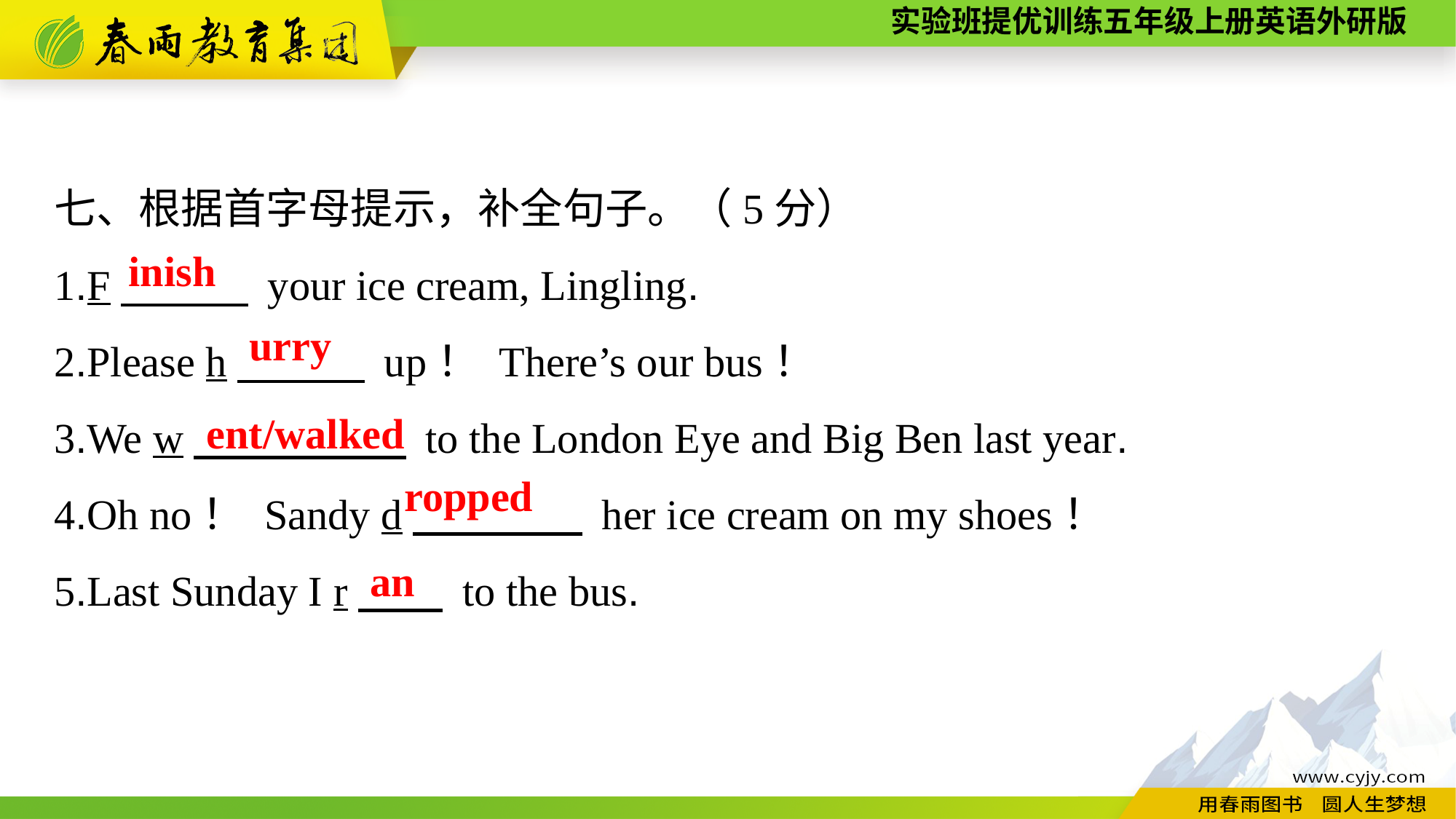

七、根据首字母提示，补全句子。（5分）
1.F　　　 your ice cream, Lingling.
2.Please h　　　 up！ There’s our bus！
3.We w　　         　 to the London Eye and Big Ben last year.
4.Oh no！ Sandy d　　　　 her ice cream on my shoes！
5.Last Sunday I r　　 to the bus.
inish
urry
ent/walked
ropped
an